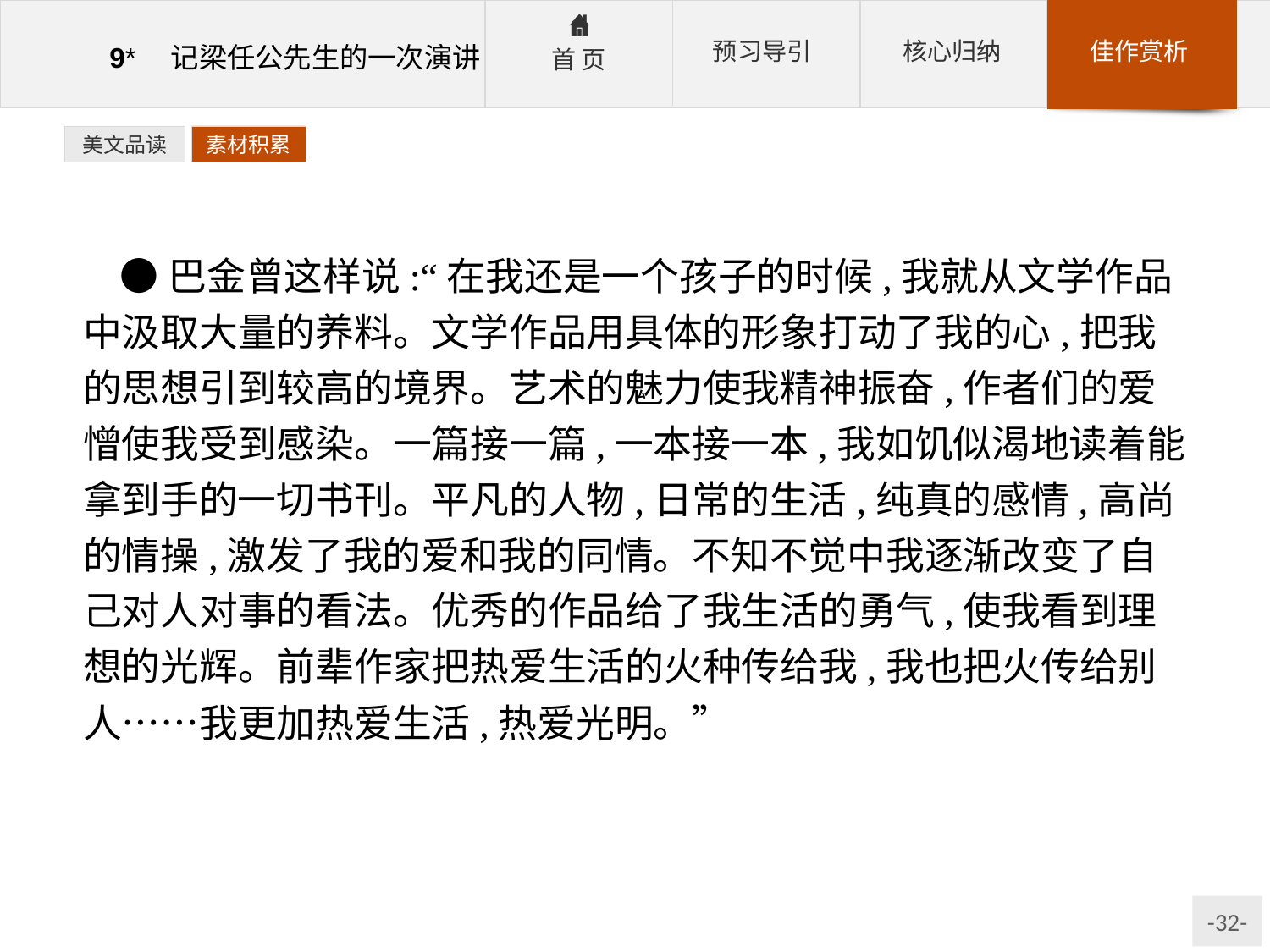

美文品读
素材积累
●巴金曾这样说:“在我还是一个孩子的时候,我就从文学作品中汲取大量的养料。文学作品用具体的形象打动了我的心,把我的思想引到较高的境界。艺术的魅力使我精神振奋,作者们的爱憎使我受到感染。一篇接一篇,一本接一本,我如饥似渴地读着能拿到手的一切书刊。平凡的人物,日常的生活,纯真的感情,高尚的情操,激发了我的爱和我的同情。不知不觉中我逐渐改变了自己对人对事的看法。优秀的作品给了我生活的勇气,使我看到理想的光辉。前辈作家把热爱生活的火种传给我,我也把火传给别人……我更加热爱生活,热爱光明。”